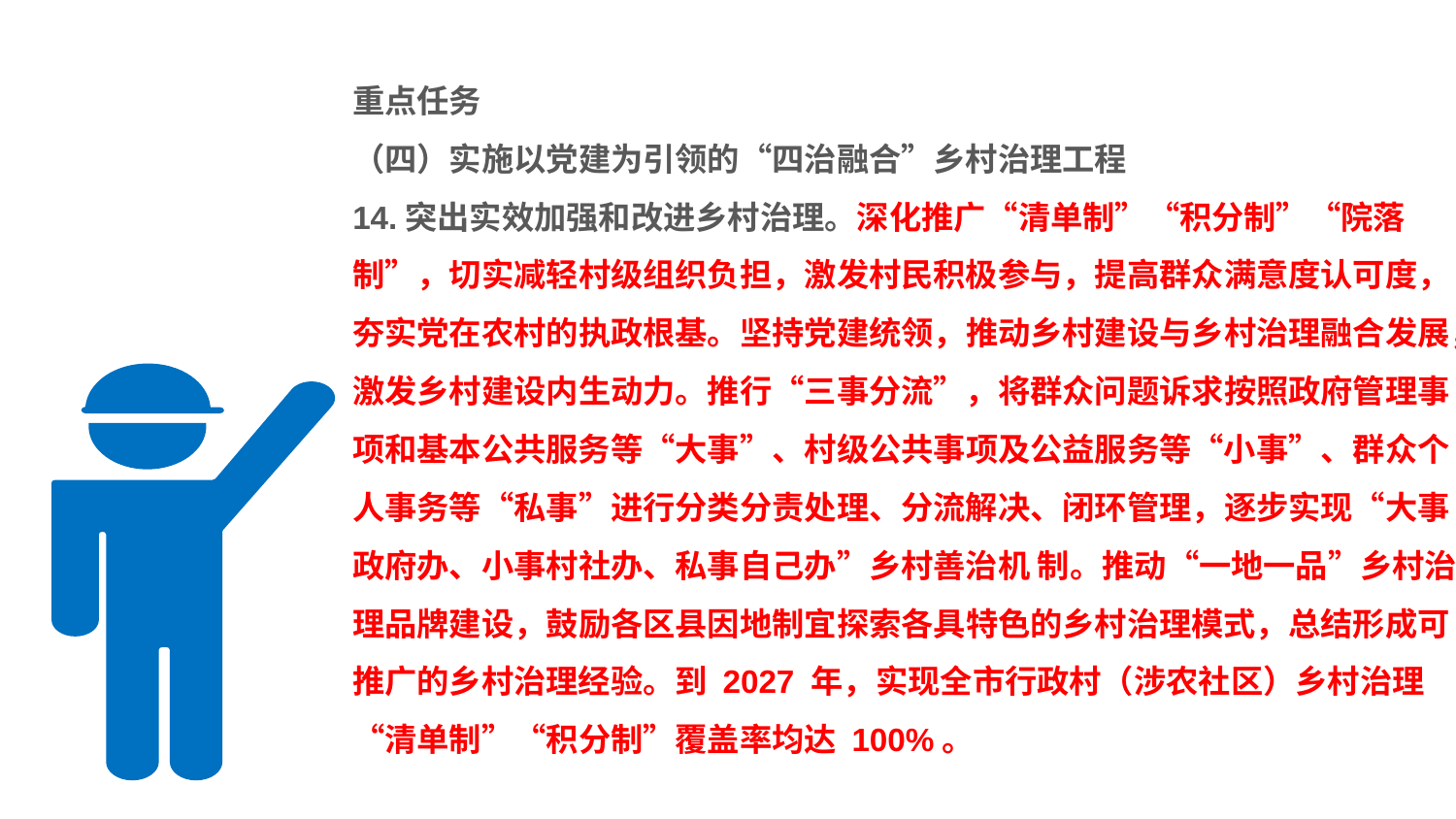

#
重点任务
（四）实施以党建为引领的“四治融合”乡村治理工程
14.突出实效加强和改进乡村治理。深化推广“清单制”“积分制”“院落制”，切实减轻村级组织负担，激发村民积极参与，提高群众满意度认可度，夯实党在农村的执政根基。坚持党建统领，推动乡村建设与乡村治理融合发展，激发乡村建设内生动力。推行“三事分流”，将群众问题诉求按照政府管理事项和基本公共服务等“大事”、村级公共事项及公益服务等“小事”、群众个人事务等“私事”进行分类分责处理、分流解决、闭环管理，逐步实现“大事政府办、小事村社办、私事自己办”乡村善治机 制。推动“一地一品”乡村治理品牌建设，鼓励各区县因地制宜探索各具特色的乡村治理模式，总结形成可推广的乡村治理经验。到 2027 年，实现全市行政村（涉农社区）乡村治理“清单制”“积分制”覆盖率均达 100%。